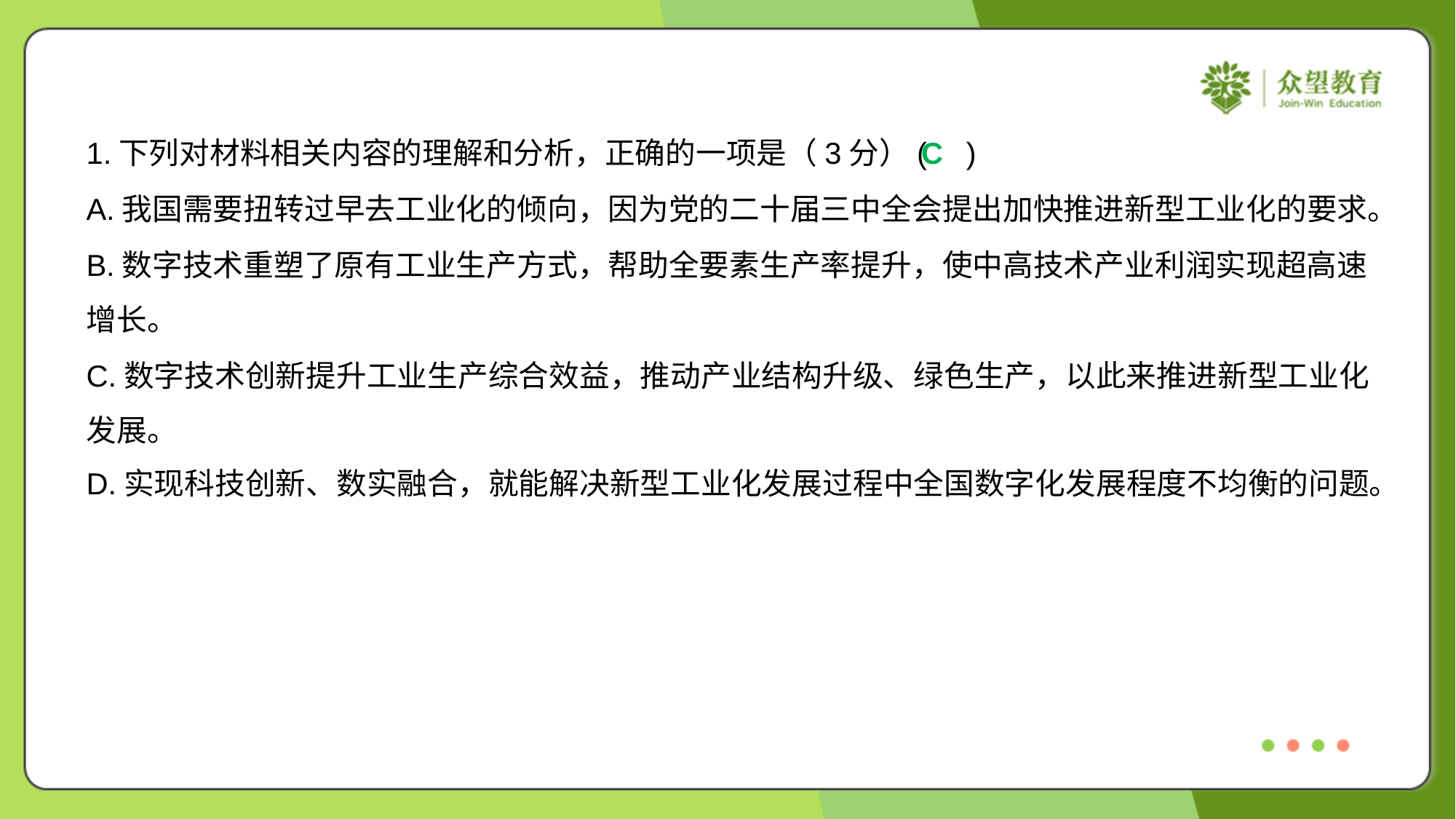

1.下列对材料相关内容的理解和分析，正确的一项是（3分）(     )
C
A.我国需要扭转过早去工业化的倾向，因为党的二十届三中全会提出加快推进新型工业化的要求。
B.数字技术重塑了原有工业生产方式，帮助全要素生产率提升，使中高技术产业利润实现超高速
增长。
C.数字技术创新提升工业生产综合效益，推动产业结构升级、绿色生产，以此来推进新型工业化
发展。
D.实现科技创新、数实融合，就能解决新型工业化发展过程中全国数字化发展程度不均衡的问题。